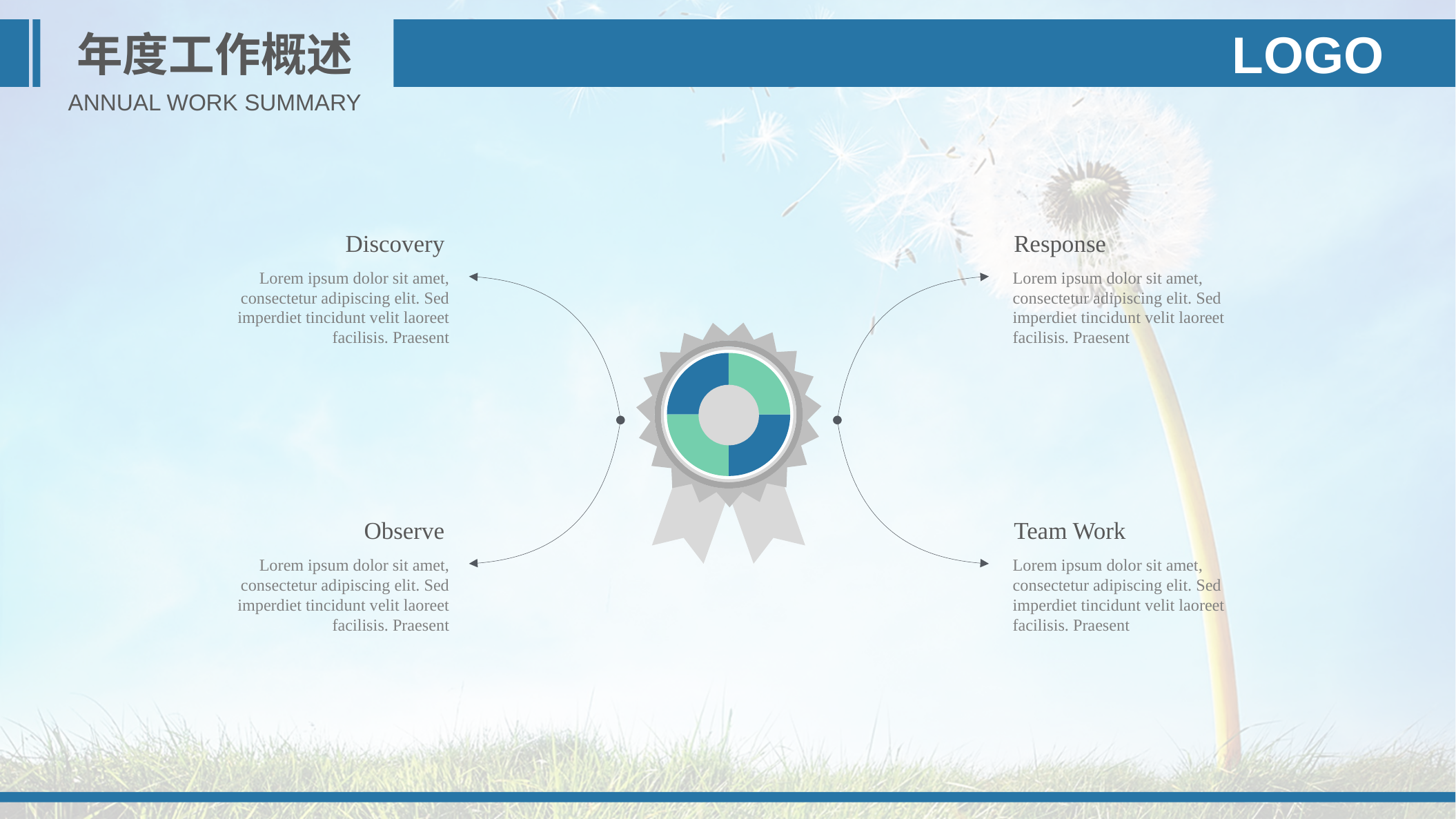

年度工作概述
LOGO
ANNUAL WORK SUMMARY
Discovery
Lorem ipsum dolor sit amet, consectetur adipiscing elit. Sed imperdiet tincidunt velit laoreet facilisis. Praesent
Response
Lorem ipsum dolor sit amet, consectetur adipiscing elit. Sed imperdiet tincidunt velit laoreet facilisis. Praesent

Observe
Lorem ipsum dolor sit amet, consectetur adipiscing elit. Sed imperdiet tincidunt velit laoreet facilisis. Praesent
Team Work
Lorem ipsum dolor sit amet, consectetur adipiscing elit. Sed imperdiet tincidunt velit laoreet facilisis. Praesent